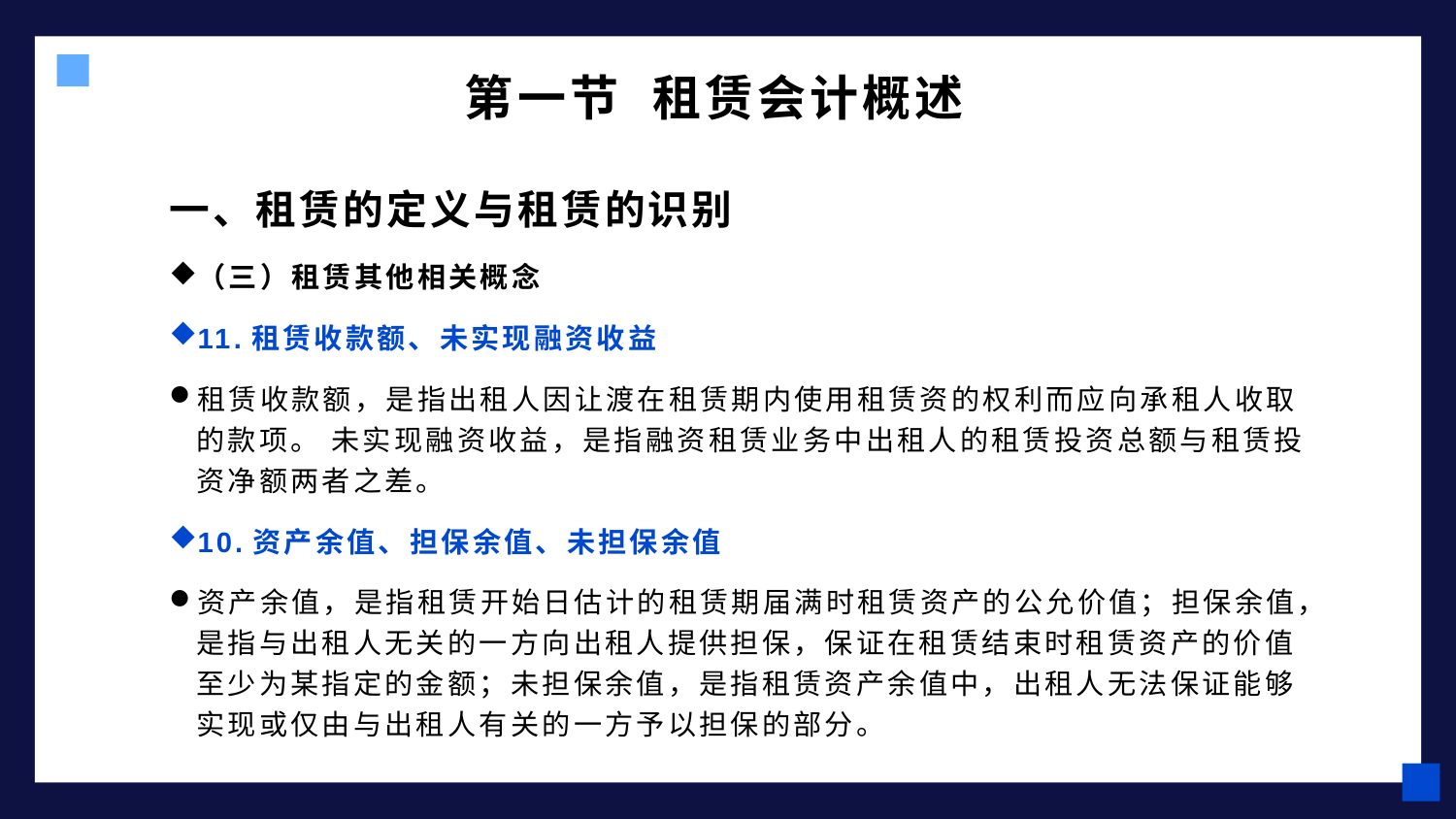

# 第一节  租赁会计概述
一、租赁的定义与租赁的识别
（三）租赁其他相关概念
11.租赁收款额、未实现融资收益
租赁收款额，是指出租人因让渡在租赁期内使用租赁资的权利而应向承租人收取的款项。 未实现融资收益，是指融资租赁业务中出租人的租赁投资总额与租赁投资净额两者之差。
10.资产余值、担保余值、未担保余值
资产余值，是指租赁开始日估计的租赁期届满时租赁资产的公允价值；担保余值，是指与出租人无关的一方向出租人提供担保，保证在租赁结束时租赁资产的价值至少为某指定的金额；未担保余值，是指租赁资产余值中，出租人无法保证能够实现或仅由与出租人有关的一方予以担保的部分。